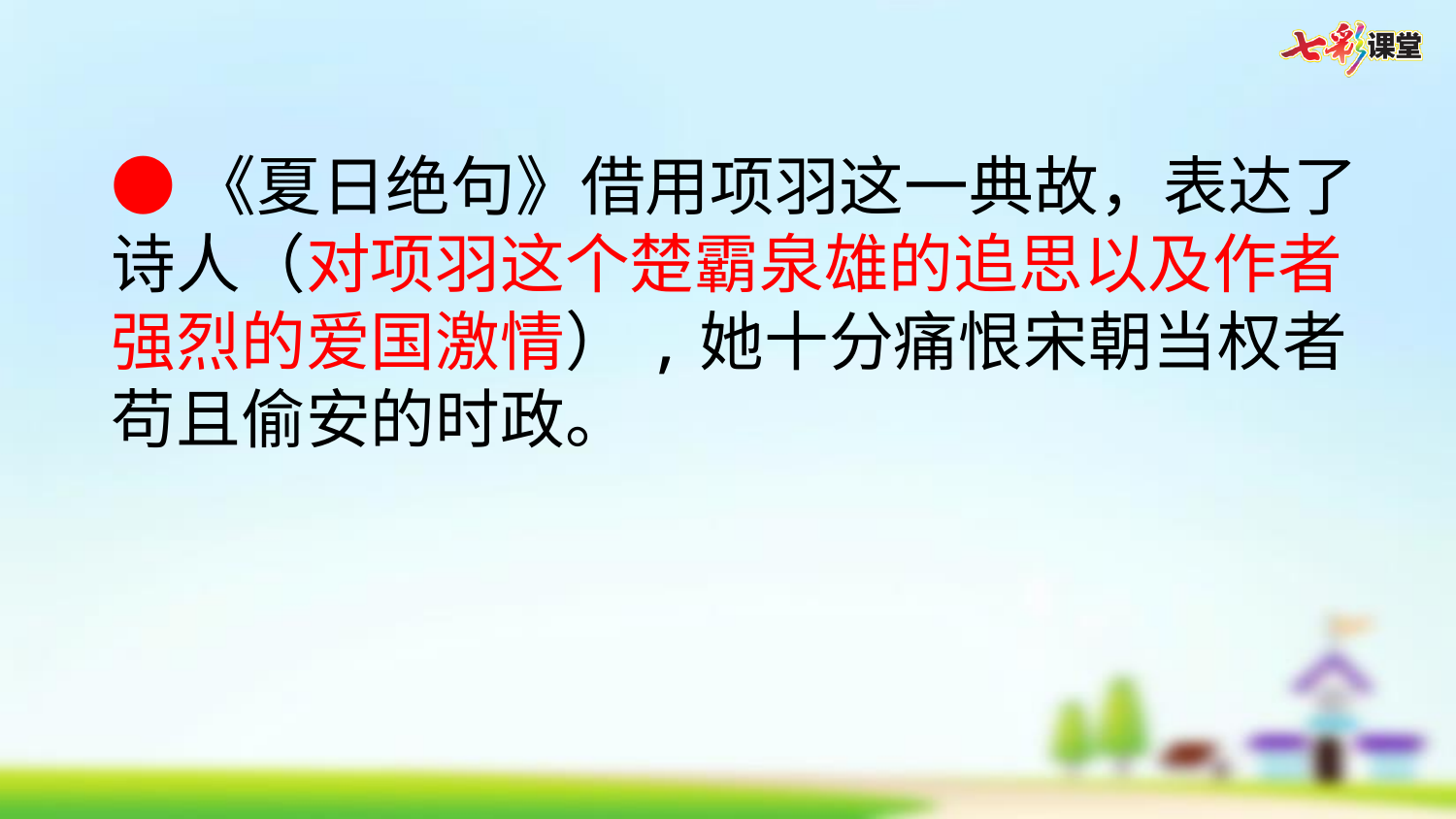

●《夏日绝句》借用项羽这一典故，表达了诗人（对项羽这个楚霸泉雄的追思以及作者强烈的爱国激情）,她十分痛恨宋朝当权者苟且偷安的时政。